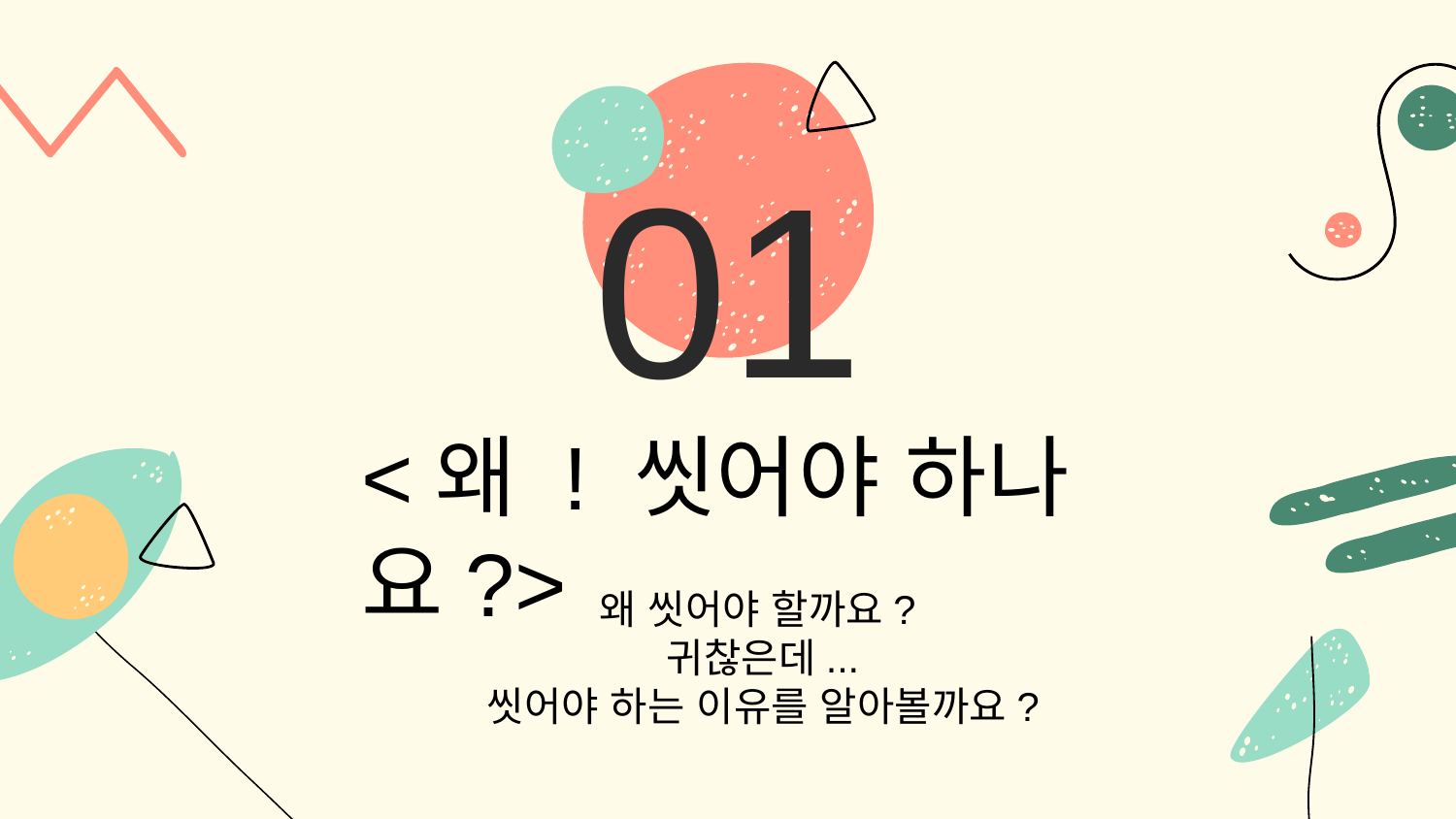

# 01
<왜 ! 씻어야 하나요?>
왜 씻어야 할까요?
귀찮은데...
씻어야 하는 이유를 알아볼까요?